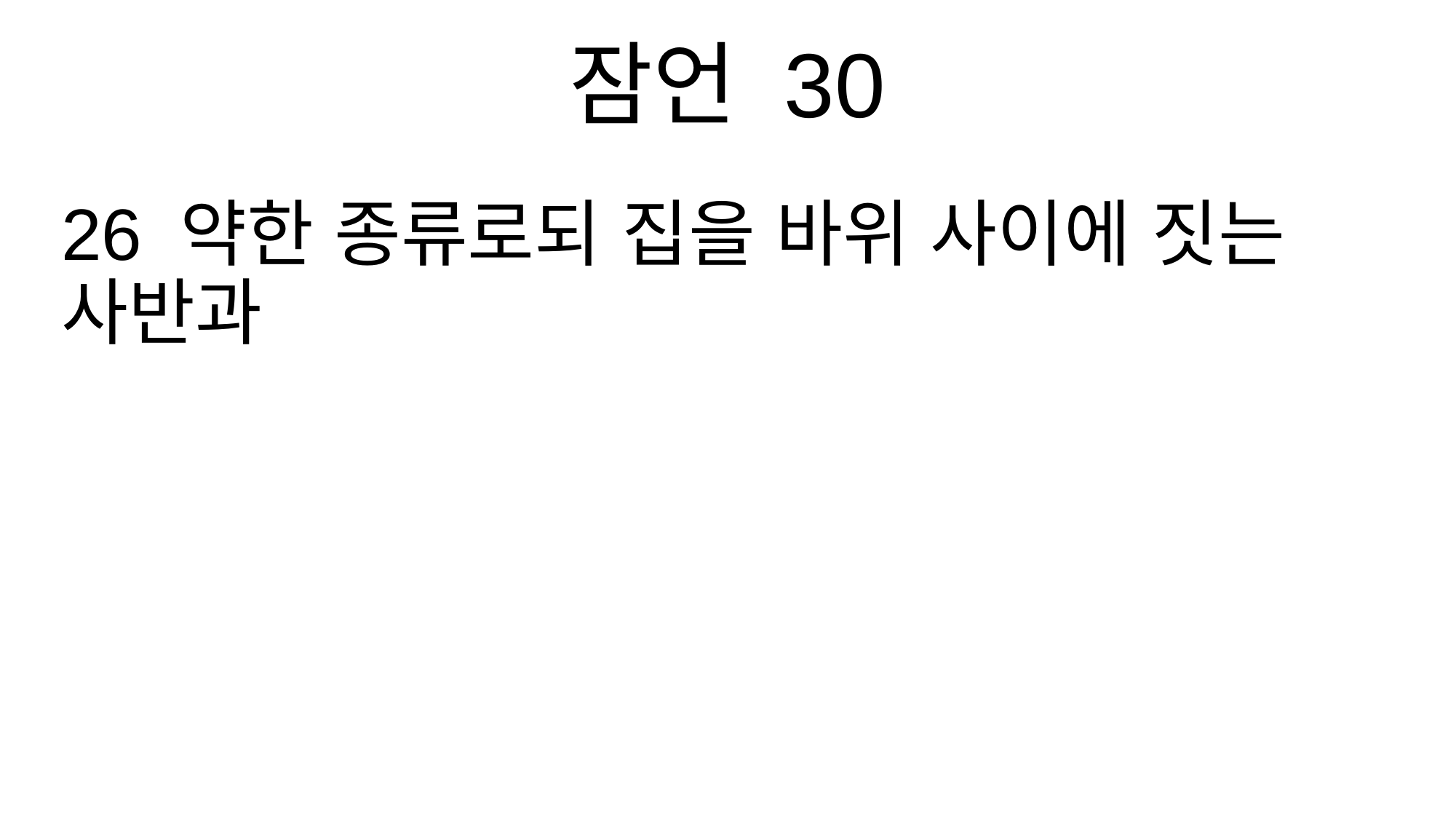

잠언 30
26 약한 종류로되 집을 바위 사이에 짓는 사반과